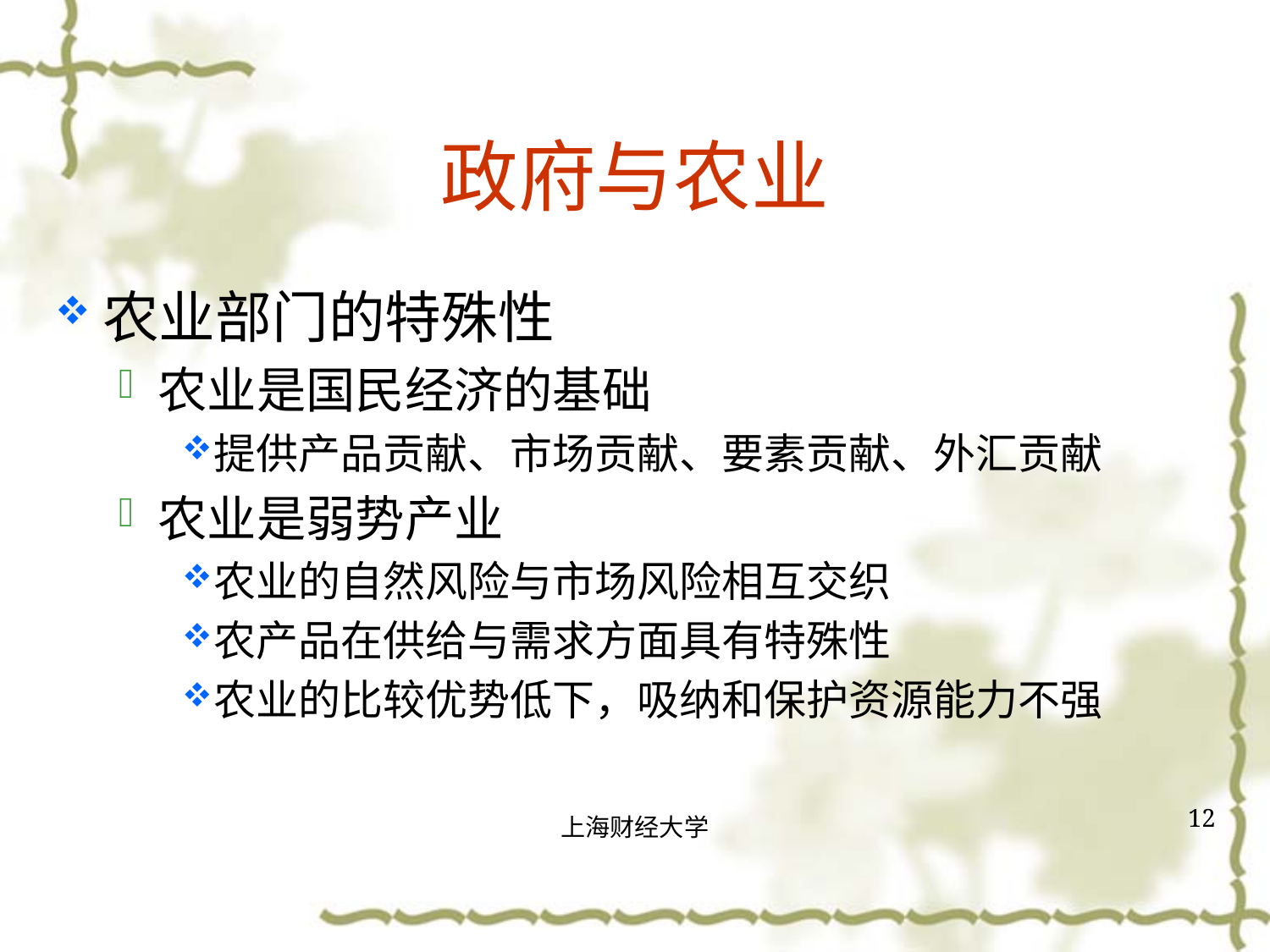

# 政府与农业
农业部门的特殊性
农业是国民经济的基础
提供产品贡献、市场贡献、要素贡献、外汇贡献
农业是弱势产业
农业的自然风险与市场风险相互交织
农产品在供给与需求方面具有特殊性
农业的比较优势低下，吸纳和保护资源能力不强
12
上海财经大学